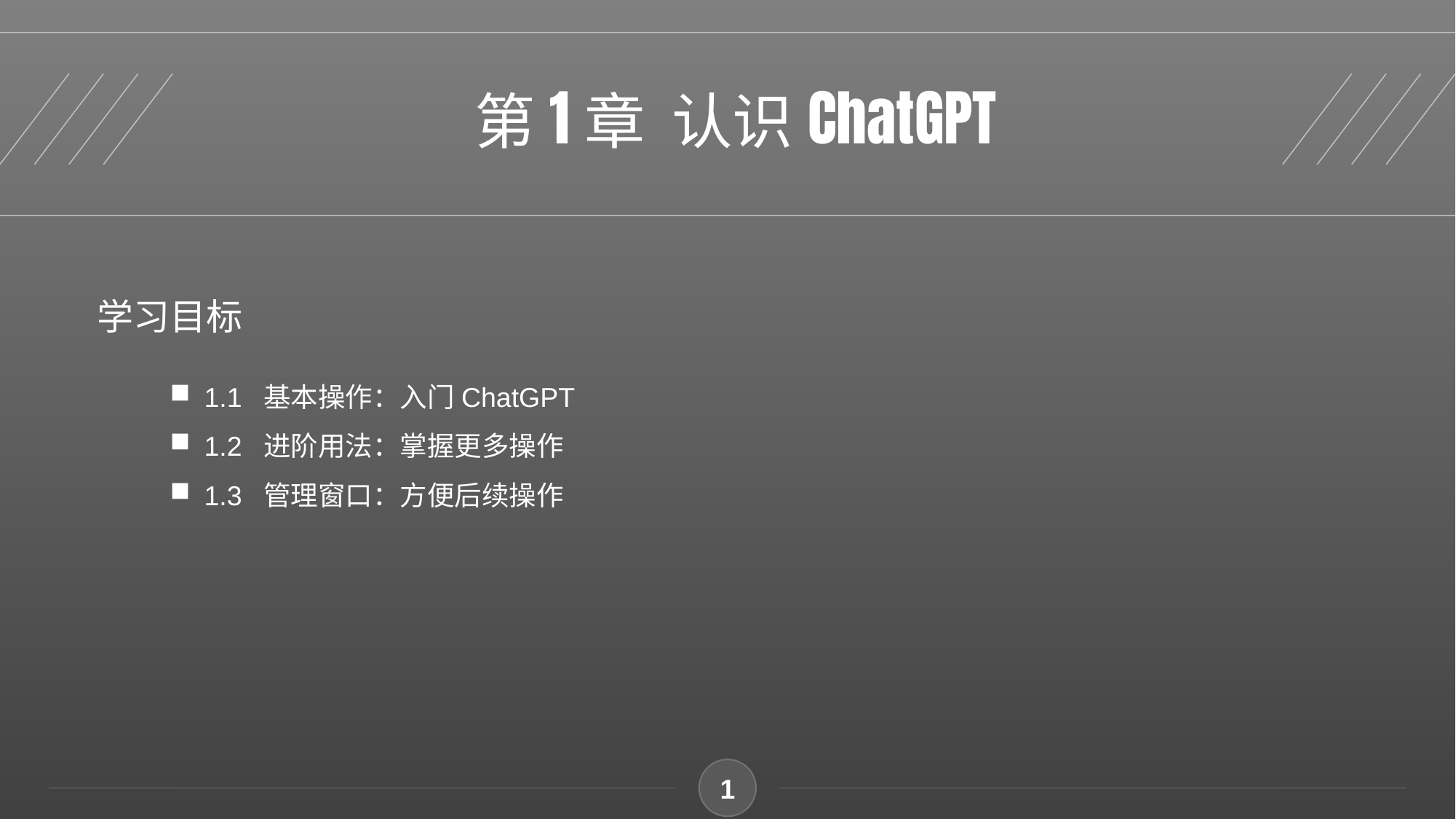

第1章  认识ChatGPT

学习目标
1.1  基本操作：入门ChatGPT
1.2  进阶用法：掌握更多操作
1.3  管理窗口：方便后续操作